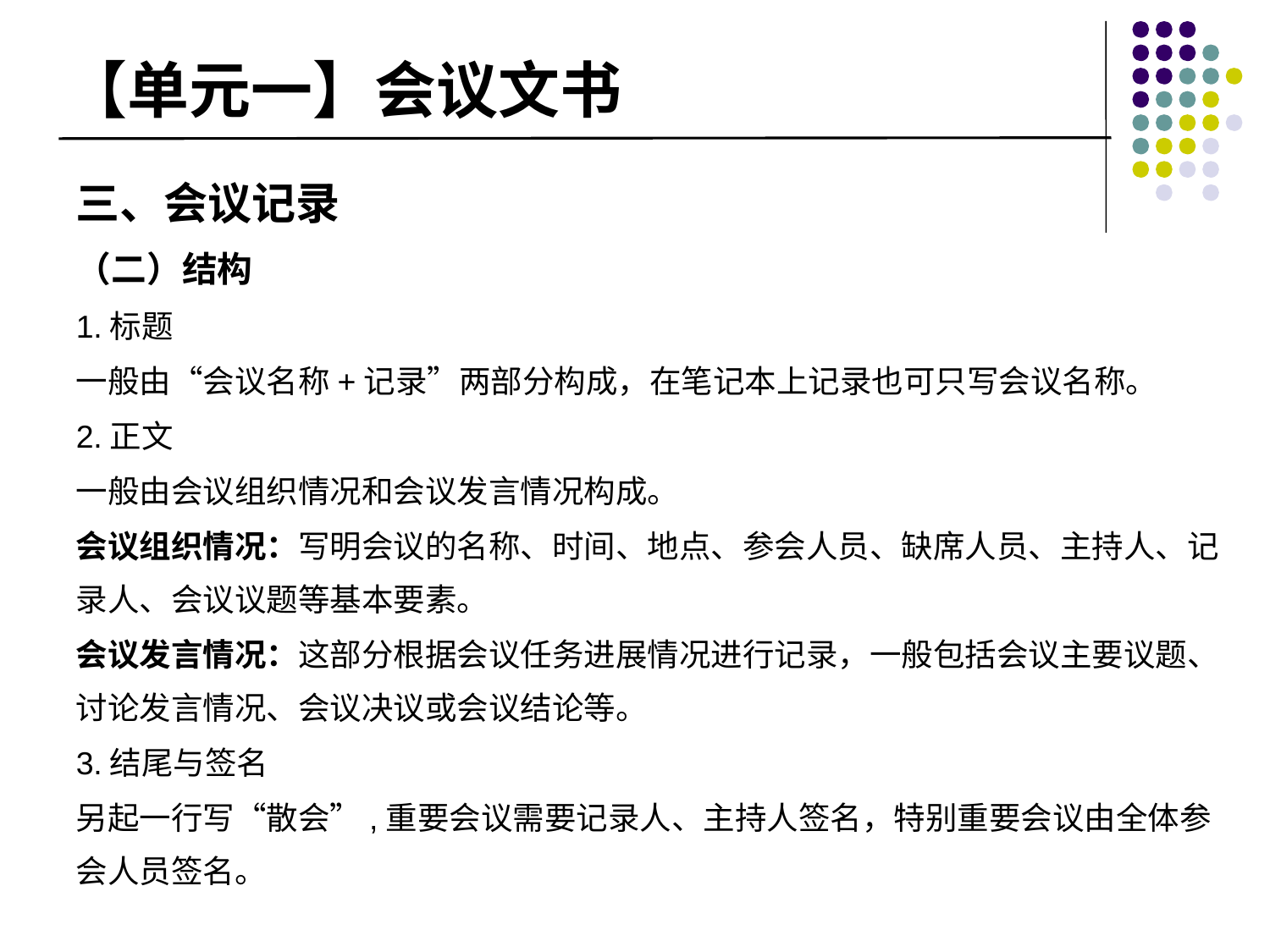

# 【单元一】会议文书
三、会议记录
（二）结构
1.标题
一般由“会议名称+记录”两部分构成，在笔记本上记录也可只写会议名称。
2.正文
一般由会议组织情况和会议发言情况构成。
会议组织情况：写明会议的名称、时间、地点、参会人员、缺席人员、主持人、记录人、会议议题等基本要素。
会议发言情况：这部分根据会议任务进展情况进行记录，一般包括会议主要议题、讨论发言情况、会议决议或会议结论等。
3.结尾与签名
另起一行写“散会”,重要会议需要记录人、主持人签名，特别重要会议由全体参会人员签名。